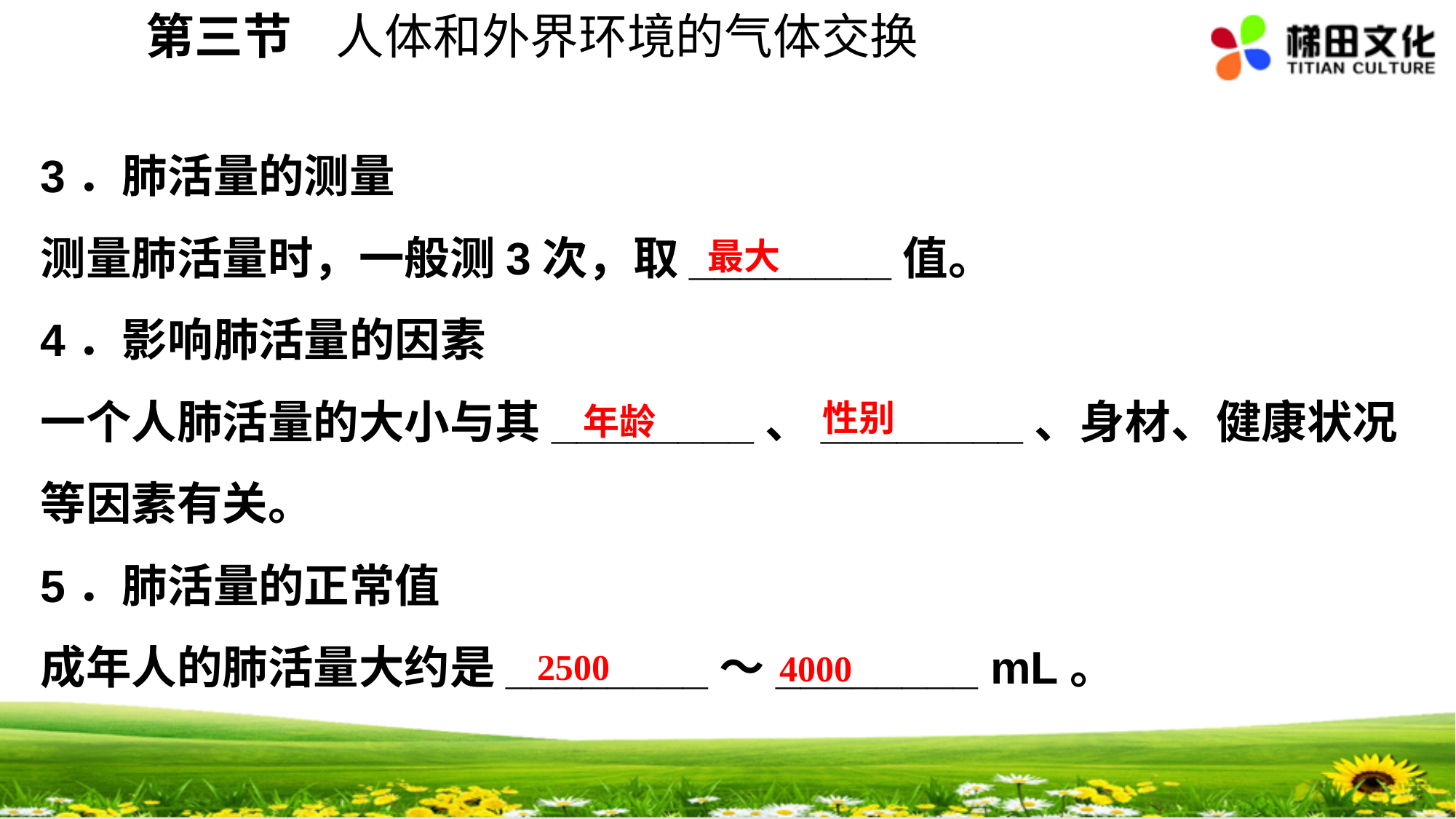

第三节    人体和外界环境的气体交换
3．肺活量的测量
测量肺活量时，一般测3次，取________值。
4．影响肺活量的因素
一个人肺活量的大小与其________、________、身材、健康状况等因素有关。
5．肺活量的正常值
成年人的肺活量大约是________～________ mL。
最大
性别
年龄
2500
4000